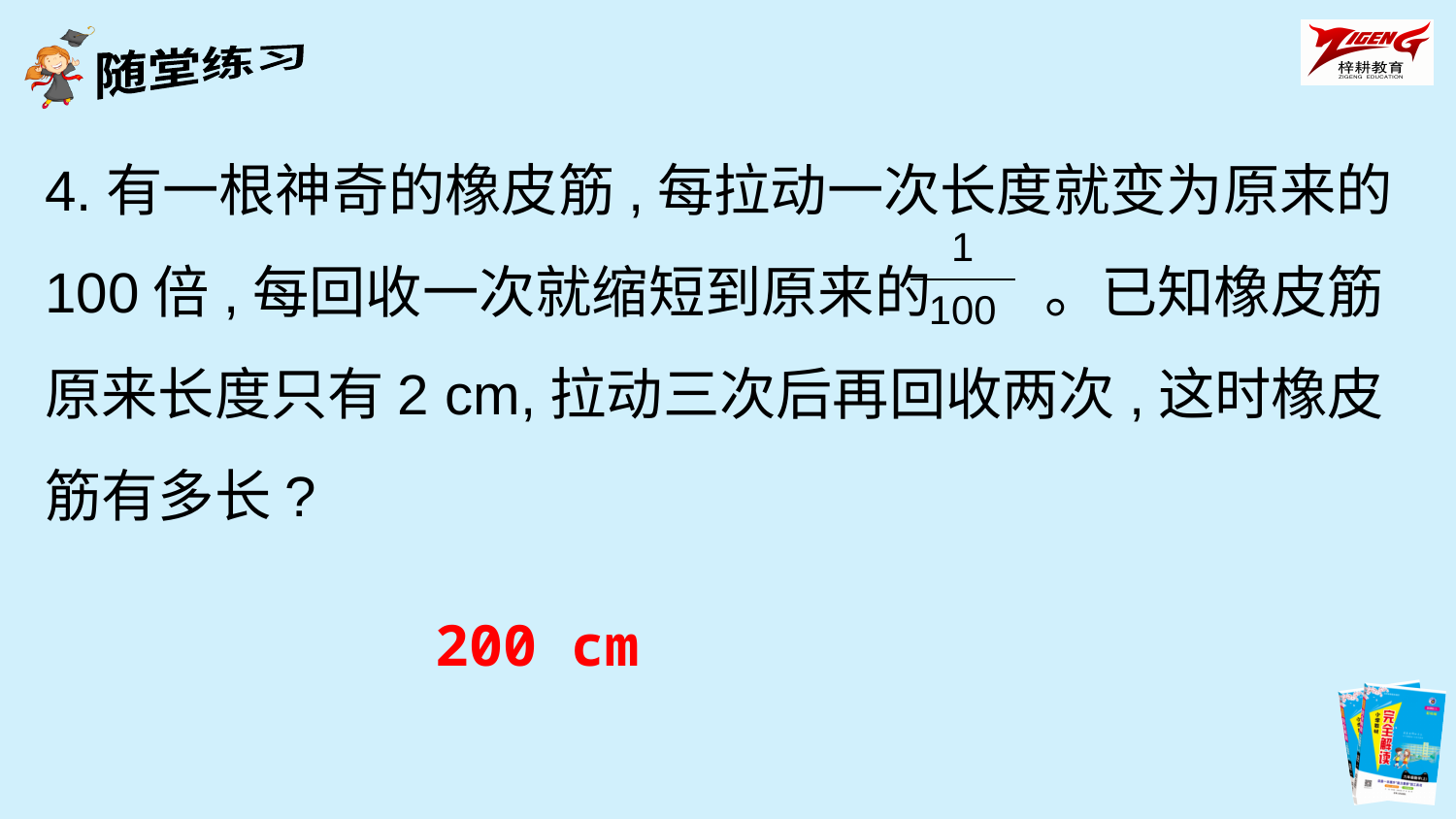

4.有一根神奇的橡皮筋,每拉动一次长度就变为原来的100倍,每回收一次就缩短到原来的         。已知橡皮筋原来长度只有2 cm,拉动三次后再回收两次,这时橡皮筋有多长?
| 1 |
| --- |
| 100 |
200 cm